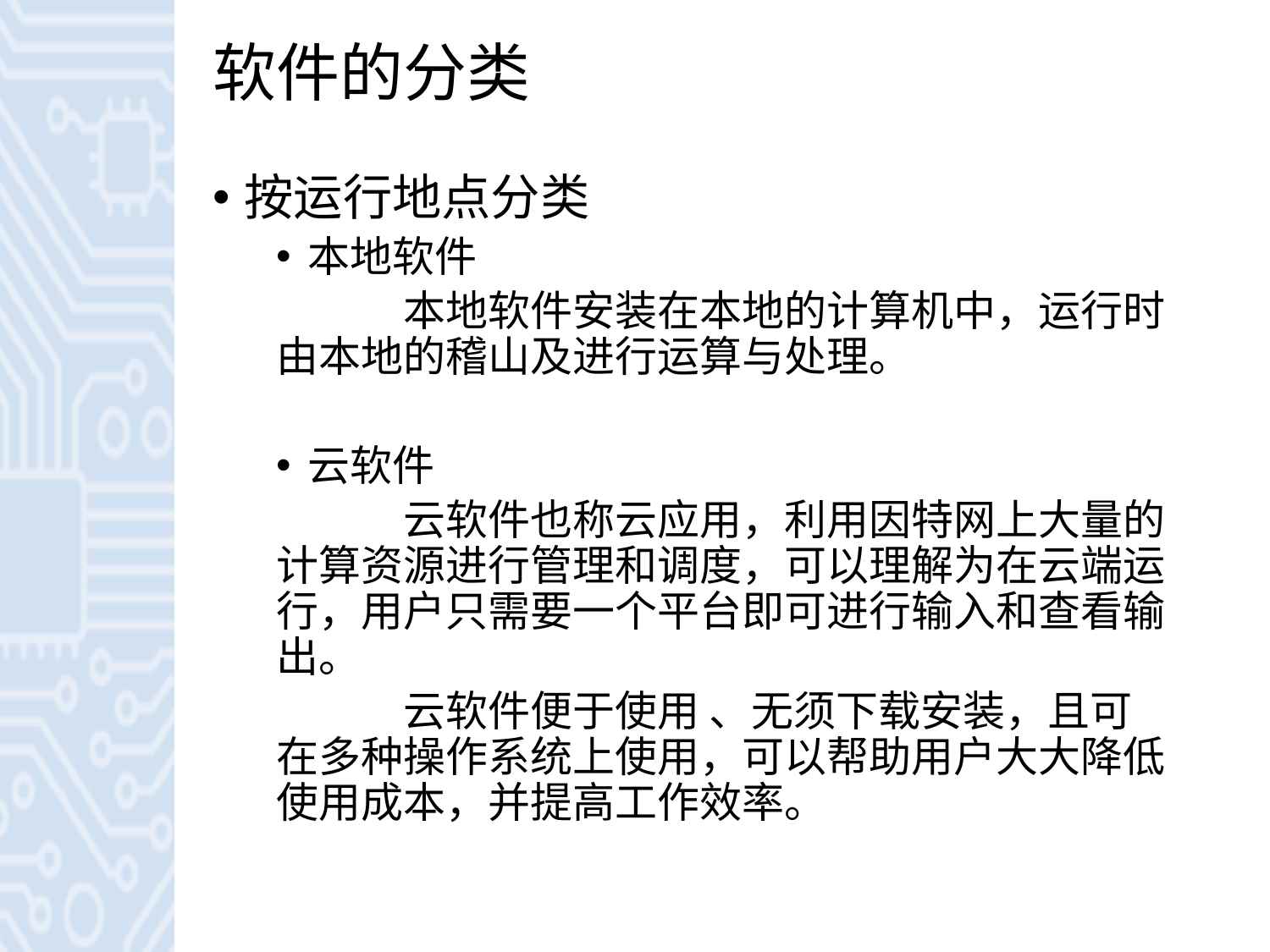

# 软件的分类
按运行地点分类
本地软件
	本地软件安装在本地的计算机中，运行时由本地的稽山及进行运算与处理。

云软件
	云软件也称云应用，利用因特网上大量的计算资源进行管理和调度，可以理解为在云端运行，用户只需要一个平台即可进行输入和查看输出。
	云软件便于使用 、无须下载安装，且可在多种操作系统上使用，可以帮助用户大大降低使用成本，并提高工作效率。